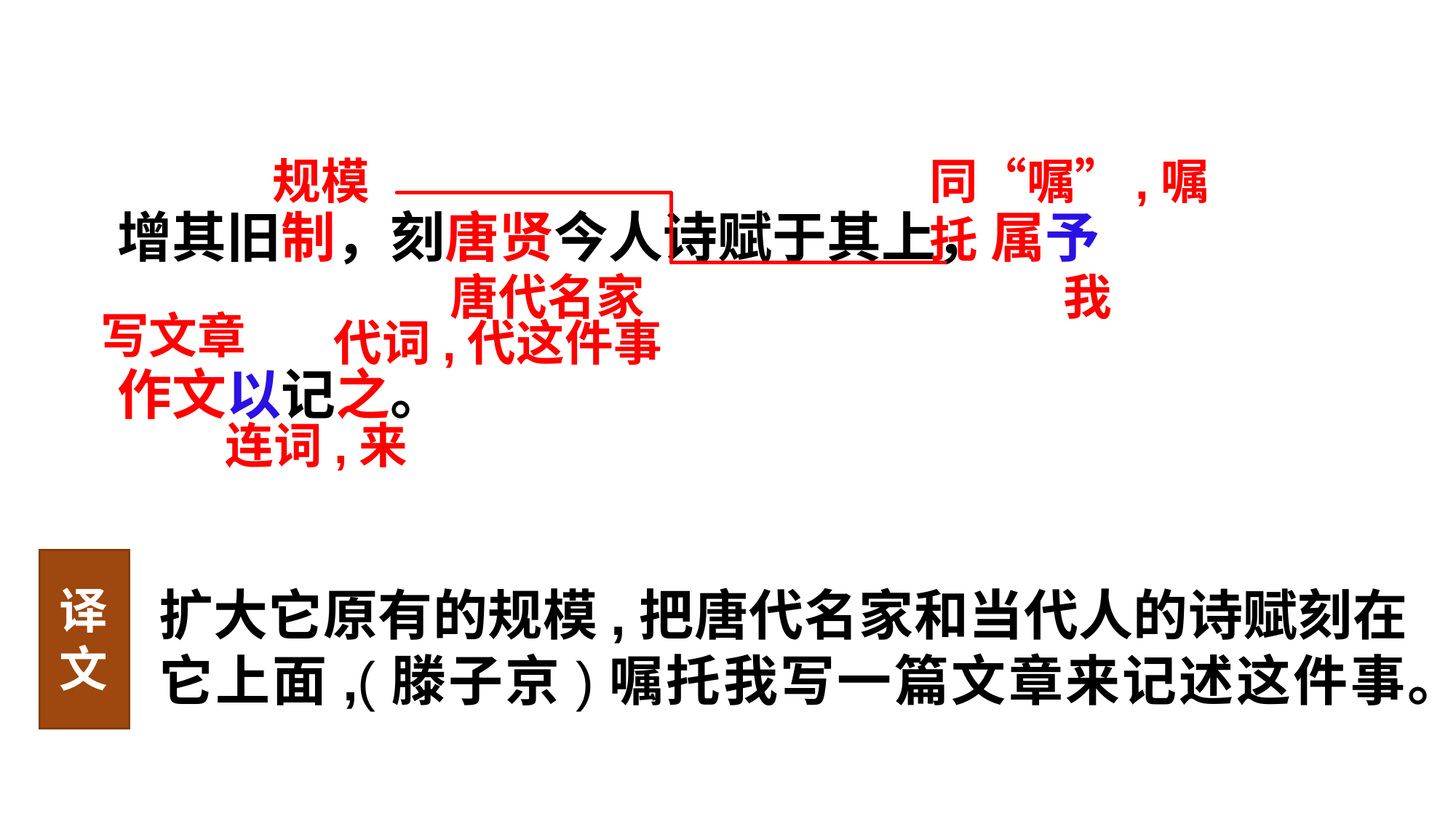

规模
同“嘱”,嘱托
增其旧制，刻唐贤今人诗赋于其上，属予

作文以记之。
唐代名家
我
写文章
代词,代这件事
连词,来

扩大它原有的规模,把唐代名家和当代人的诗赋刻在它上面,(滕子京)嘱托我写一篇文章来记述这件事。
译文